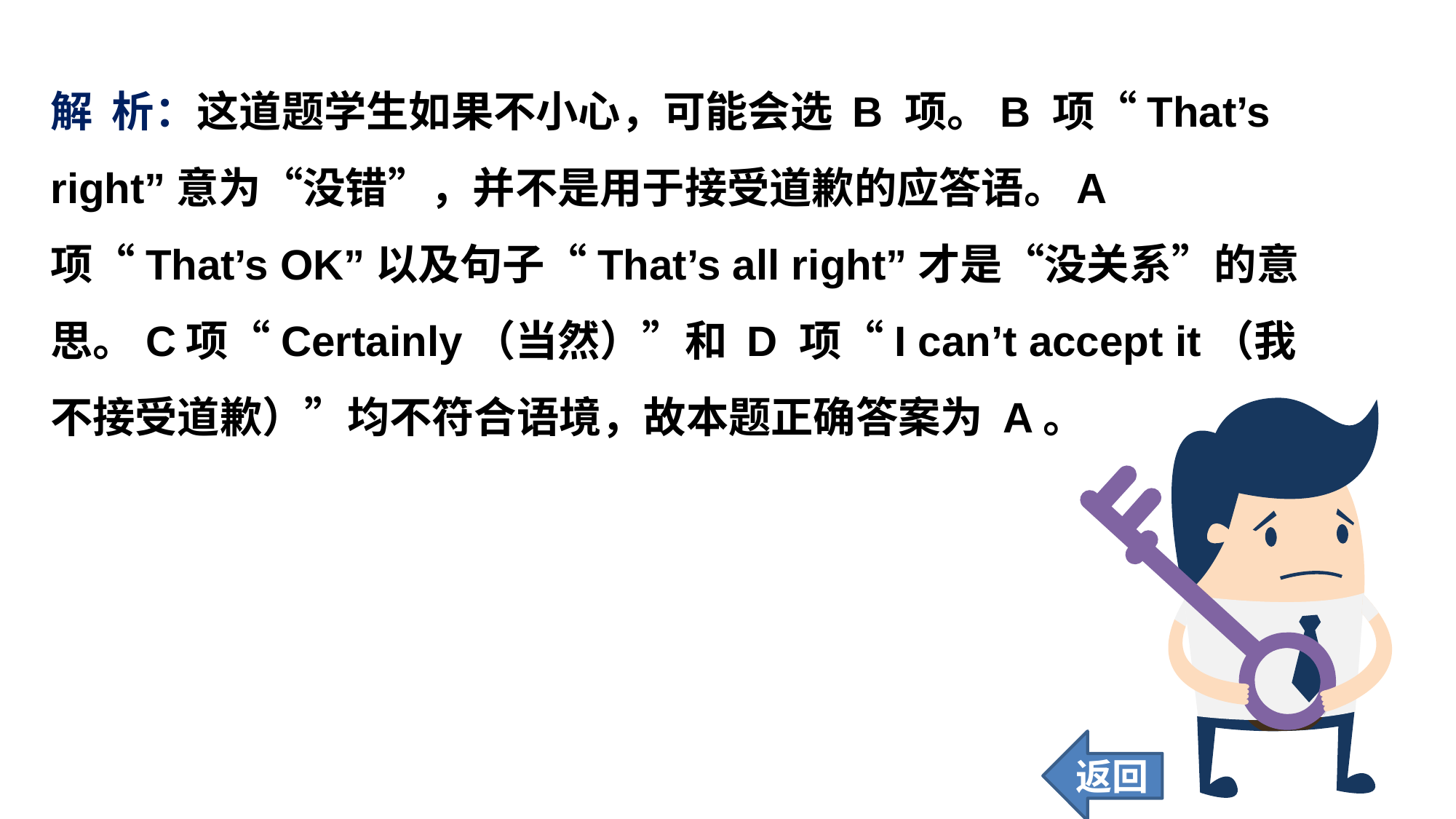

解  析：这道题学生如果不小心，可能会选 B 项。B 项“That’s right”意为“没错”，并不是用于接受道歉的应答语。A 项“That’s OK”以及句子“That’s all right”才是“没关系”的意思。C项“Certainly（当然）”和 D 项“I can’t accept it（我不接受道歉）”均不符合语境，故本题正确答案为 A。

返回
35